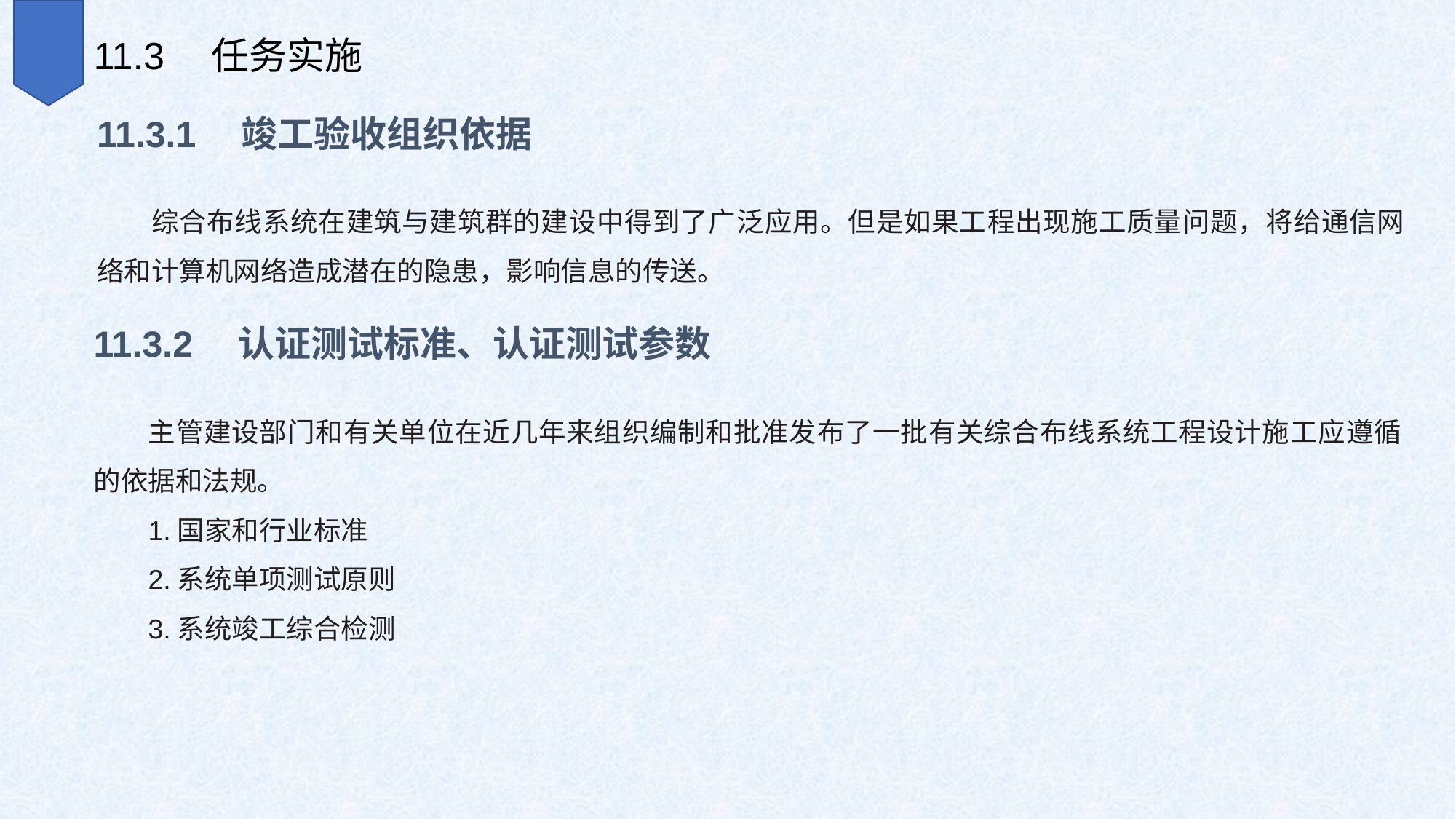

11.3　任务实施
11.3.1　竣工验收组织依据
综合布线系统在建筑与建筑群的建设中得到了广泛应用。但是如果工程出现施工质量问题，将给通信网络和计算机网络造成潜在的隐患，影响信息的传送。
11.3.2　认证测试标准、认证测试参数
主管建设部门和有关单位在近几年来组织编制和批准发布了一批有关综合布线系统工程设计施工应遵循的依据和法规。
1.国家和行业标准
2.系统单项测试原则
3.系统竣工综合检测